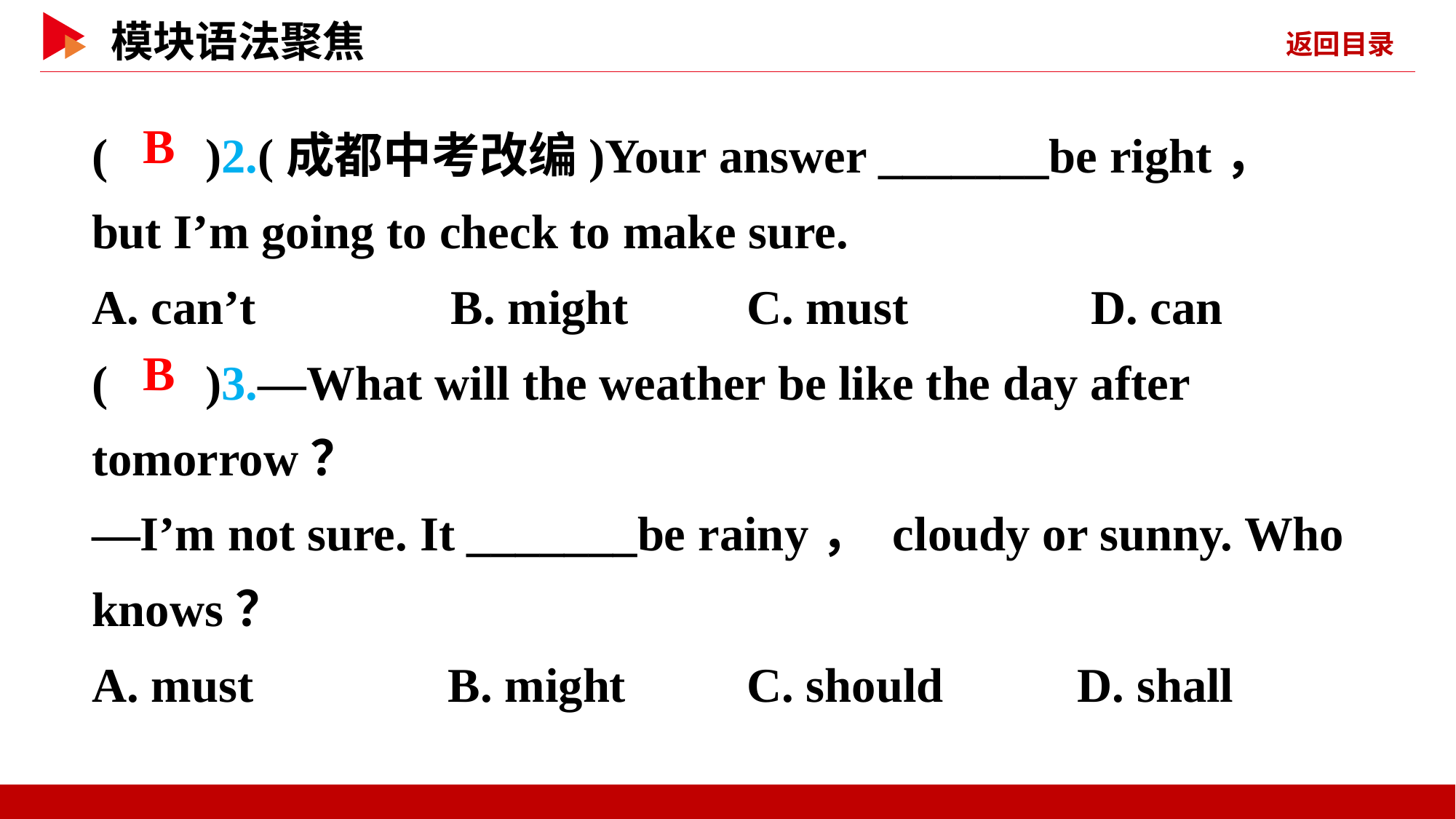

(        )2.(成都中考改编)Your answer _______be right， but I’m going to check to make sure.
A. can’t                B. might		C. must               D. can
(        )3.—What will the weather be like the day after tomorrow？
—I’m not sure. It _______be rainy， cloudy or sunny. Who knows？
A. must                B. might		C. should           D. shall
   B
   B